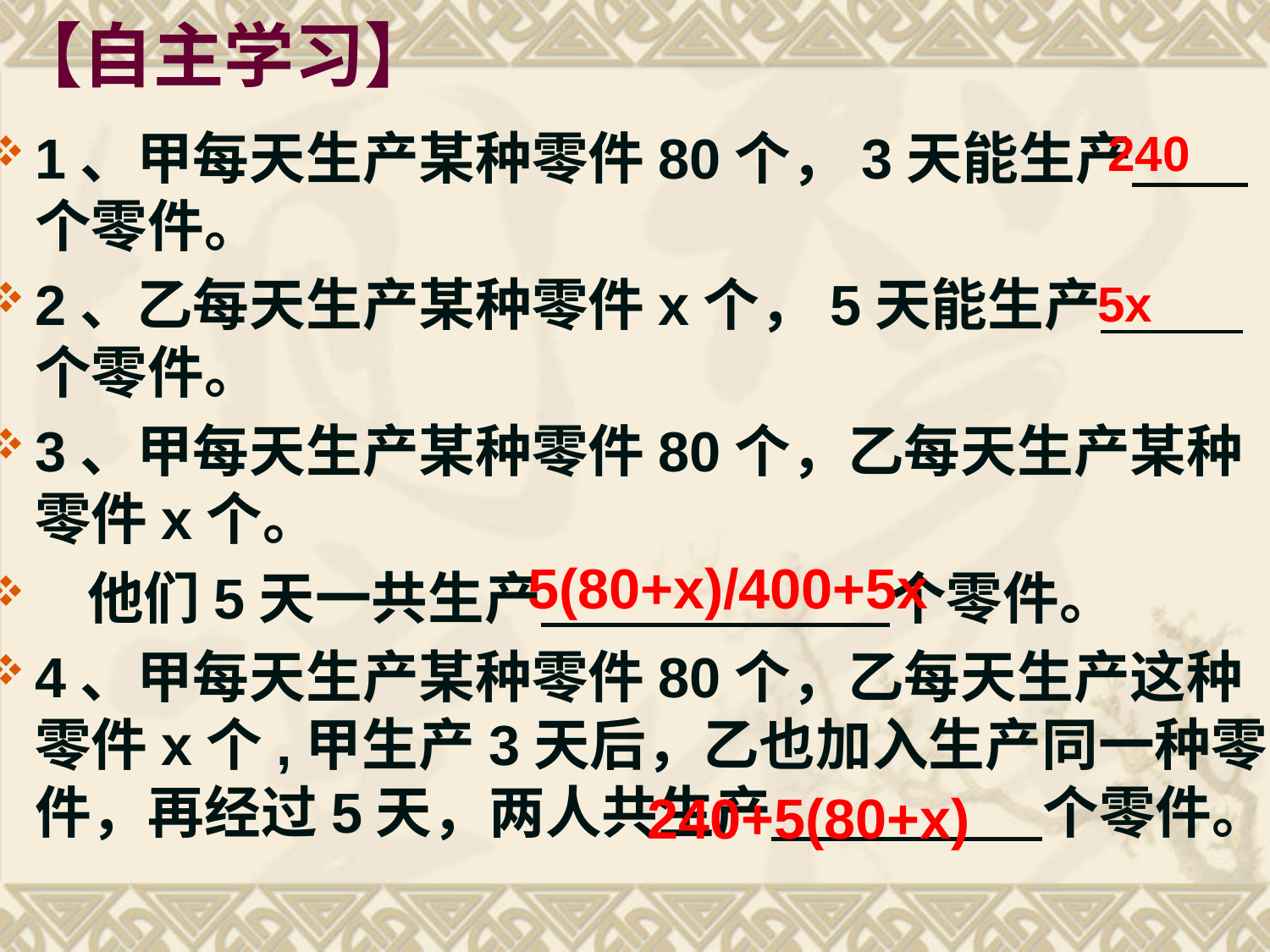

# 【自主学习】
1、甲每天生产某种零件80个，3天能生产          个零件。
2、乙每天生产某种零件x个，5天能生产            个零件。
3、甲每天生产某种零件80个，乙每天生产某种零件x个。
   他们5天一共生产                           个零件。
4、甲每天生产某种零件80个，乙每天生产这种零件x个,甲生产3天后，乙也加入生产同一种零件，再经过5天，两人共生产                     个零件。
240
5x
5(80+x)/400+5x
240+5(80+x)